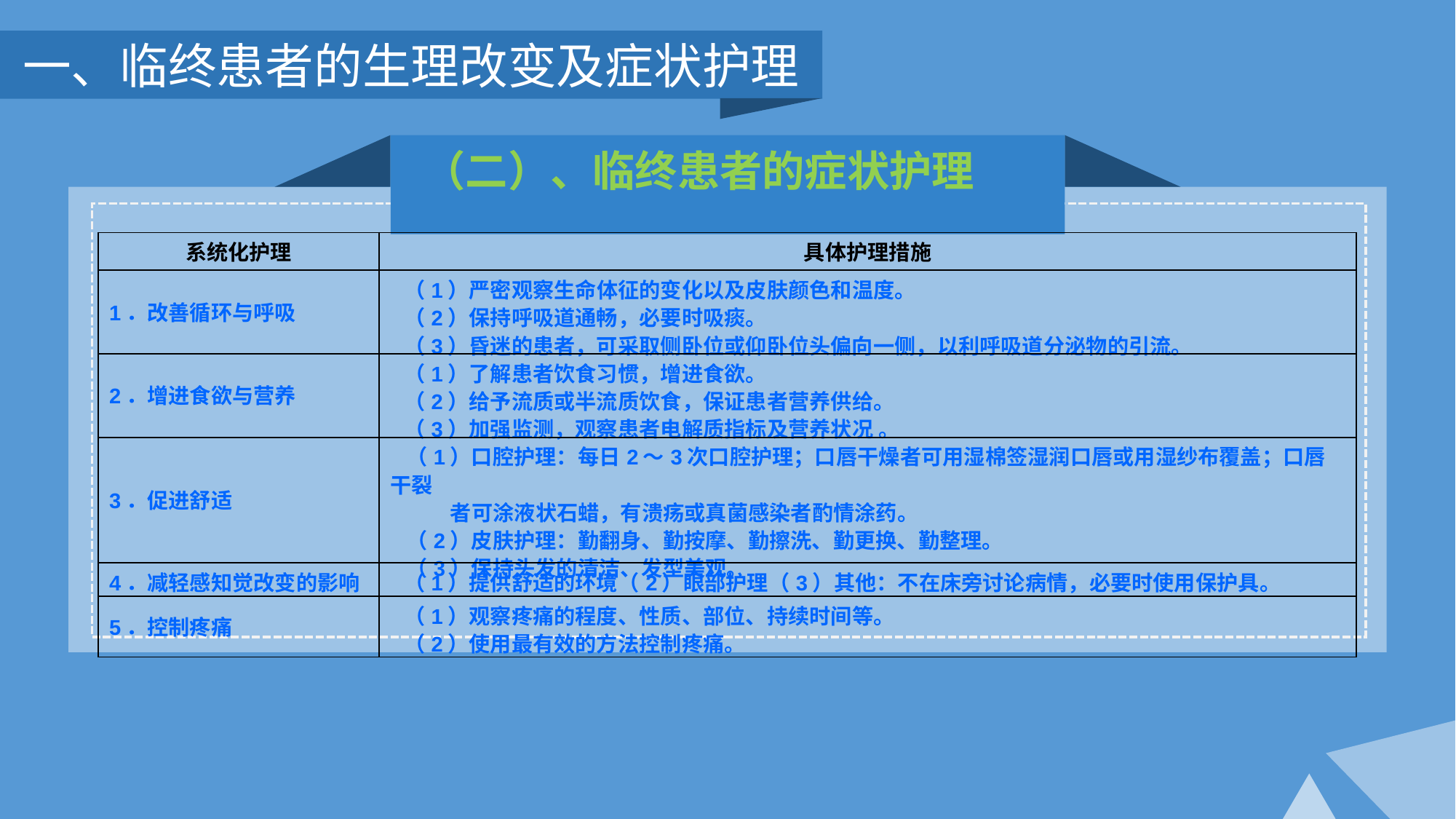

一、临终患者的生理改变及症状护理

（二）、临终患者的症状护理

| 系统化护理 | 具体护理措施 |
| --- | --- |
| 1．改善循环与呼吸 | （1）严密观察生命体征的变化以及皮肤颜色和温度。 （2）保持呼吸道通畅，必要时吸痰。 （3）昏迷的患者，可采取侧卧位或仰卧位头偏向一侧，以利呼吸道分泌物的引流。 |
| 2．增进食欲与营养 | （1）了解患者饮食习惯，增进食欲。 （2）给予流质或半流质饮食，保证患者营养供给。 （3）加强监测，观察患者电解质指标及营养状况 。 |
| 3．促进舒适 | （1）口腔护理：每日2～3次口腔护理；口唇干燥者可用湿棉签湿润口唇或用湿纱布覆盖；口唇干裂 者可涂液状石蜡，有溃疡或真菌感染者酌情涂药。 （2）皮肤护理：勤翻身、勤按摩、勤擦洗、勤更换、勤整理。 （3）保持头发的清洁、发型美观。 |
| 4．减轻感知觉改变的影响 | （1）提供舒适的环境（2）眼部护理（3）其他：不在床旁讨论病情，必要时使用保护具。 |
| 5．控制疼痛 | （1）观察疼痛的程度、性质、部位、持续时间等。 （2）使用最有效的方法控制疼痛。 |